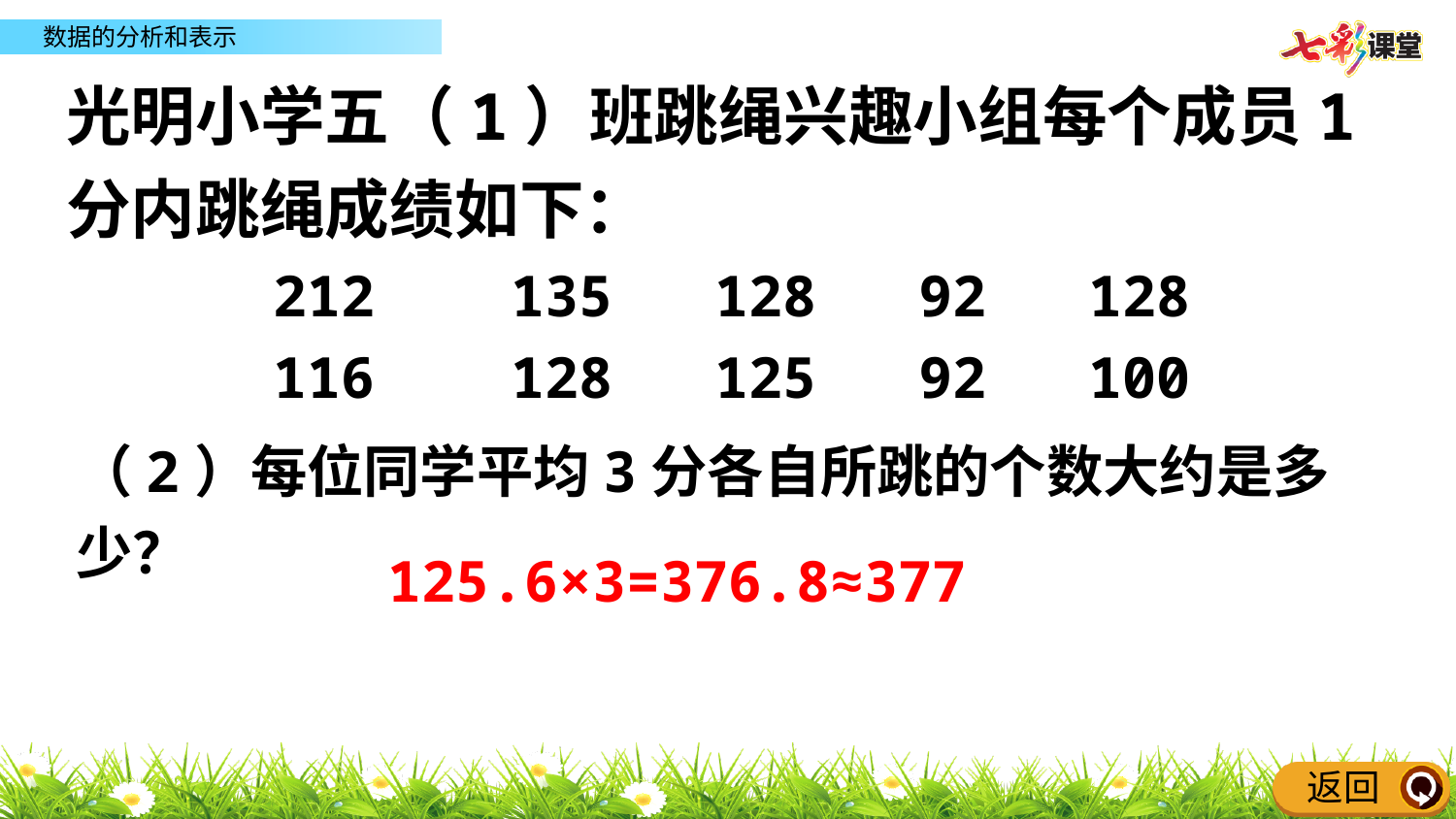

光明小学五（1）班跳绳兴趣小组每个成员1分内跳绳成绩如下：
212    135   128   92   128
116    128   125   92   100
（2）每位同学平均3分各自所跳的个数大约是多少？
125.6×3=376.8≈377